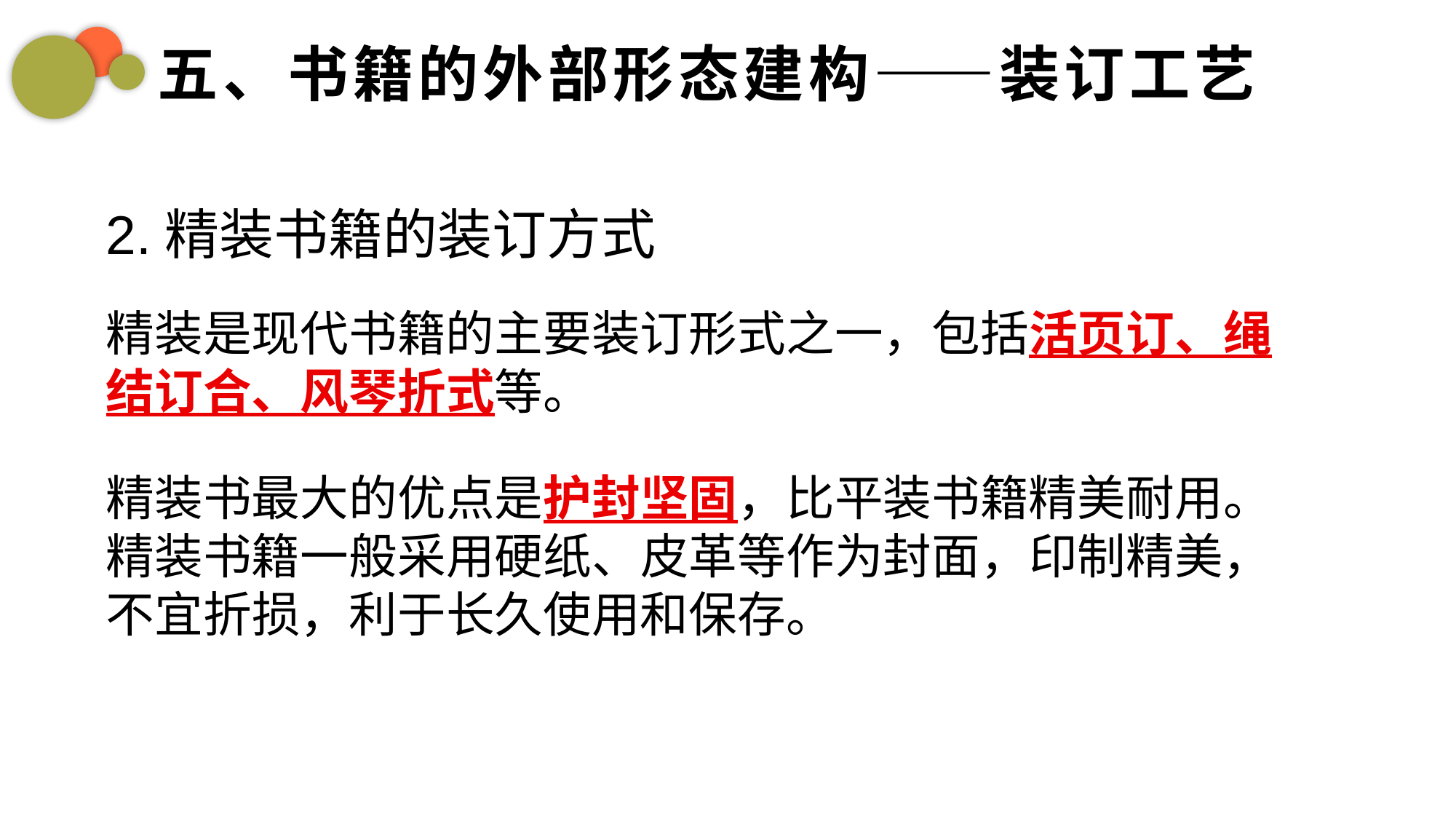

五、书籍的外部形态建构——装订工艺
2.精装书籍的装订方式
精装是现代书籍的主要装订形式之一，包括活页订、绳结订合、风琴折式等。
精装书最大的优点是护封坚固，比平装书籍精美耐用。精装书籍一般采用硬纸、皮革等作为封面，印制精美，不宜折损，利于长久使用和保存。